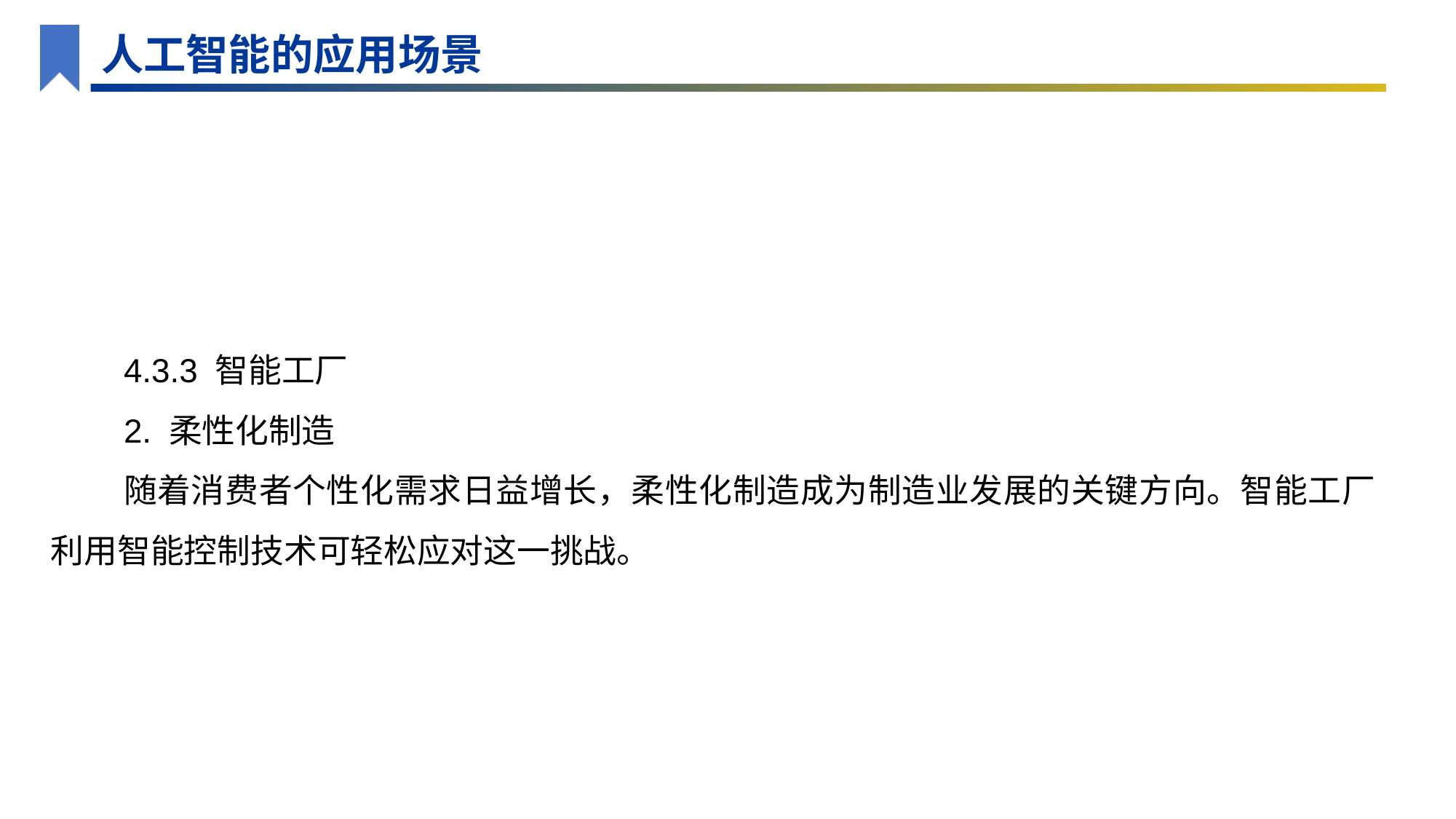

人工智能的应用场景
4.3.3 智能工厂
2. 柔性化制造
随着消费者个性化需求日益增长，柔性化制造成为制造业发展的关键方向。智能工厂利用智能控制技术可轻松应对这一挑战。